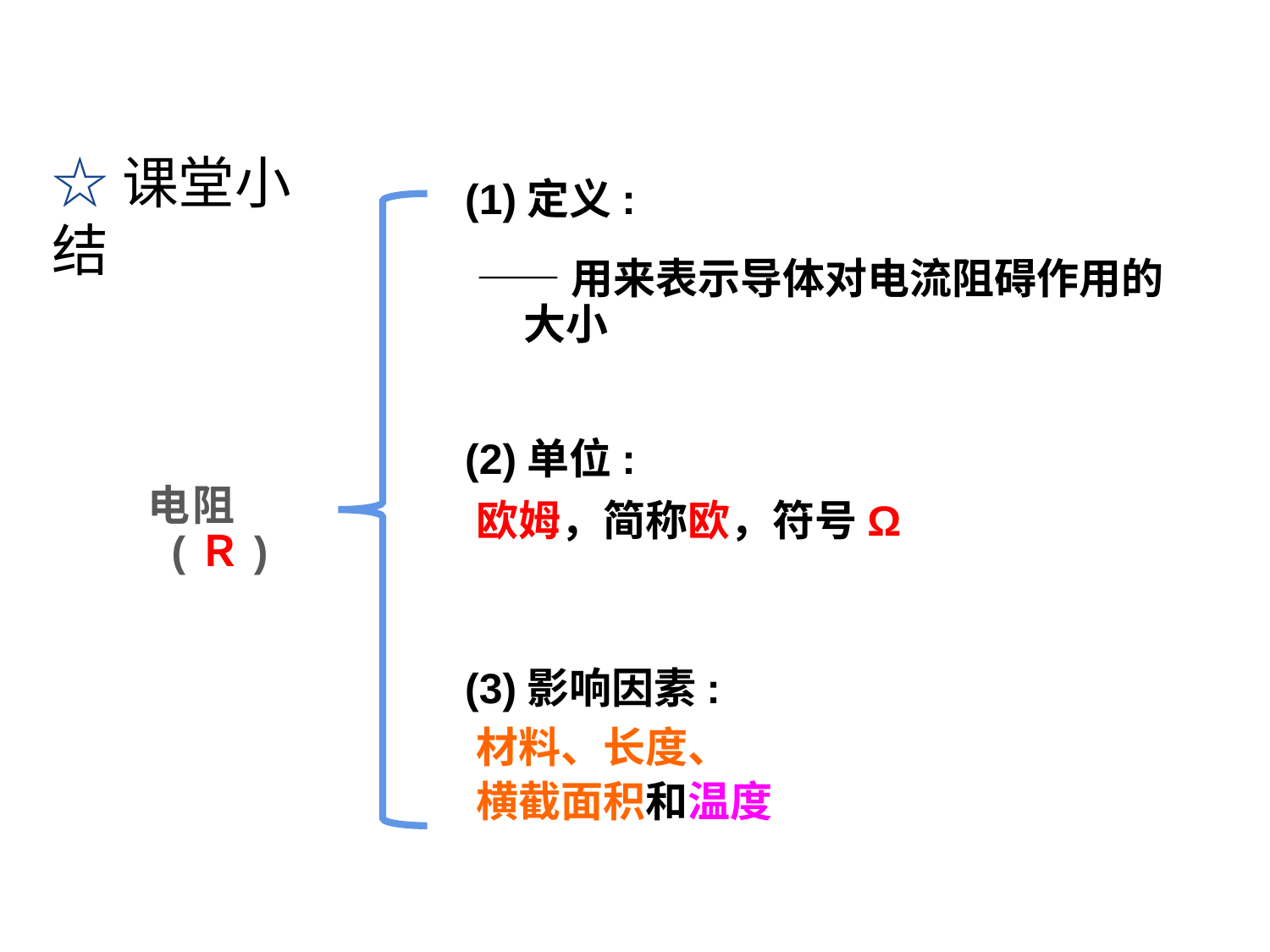

☆课堂小结
(1)定义:

——用来表示导体对电流阻碍作用的大小
(2)单位:
电阻(Ｒ)
欧姆，简称欧，符号Ω
(3)影响因素:
材料、长度、
横截面积和温度